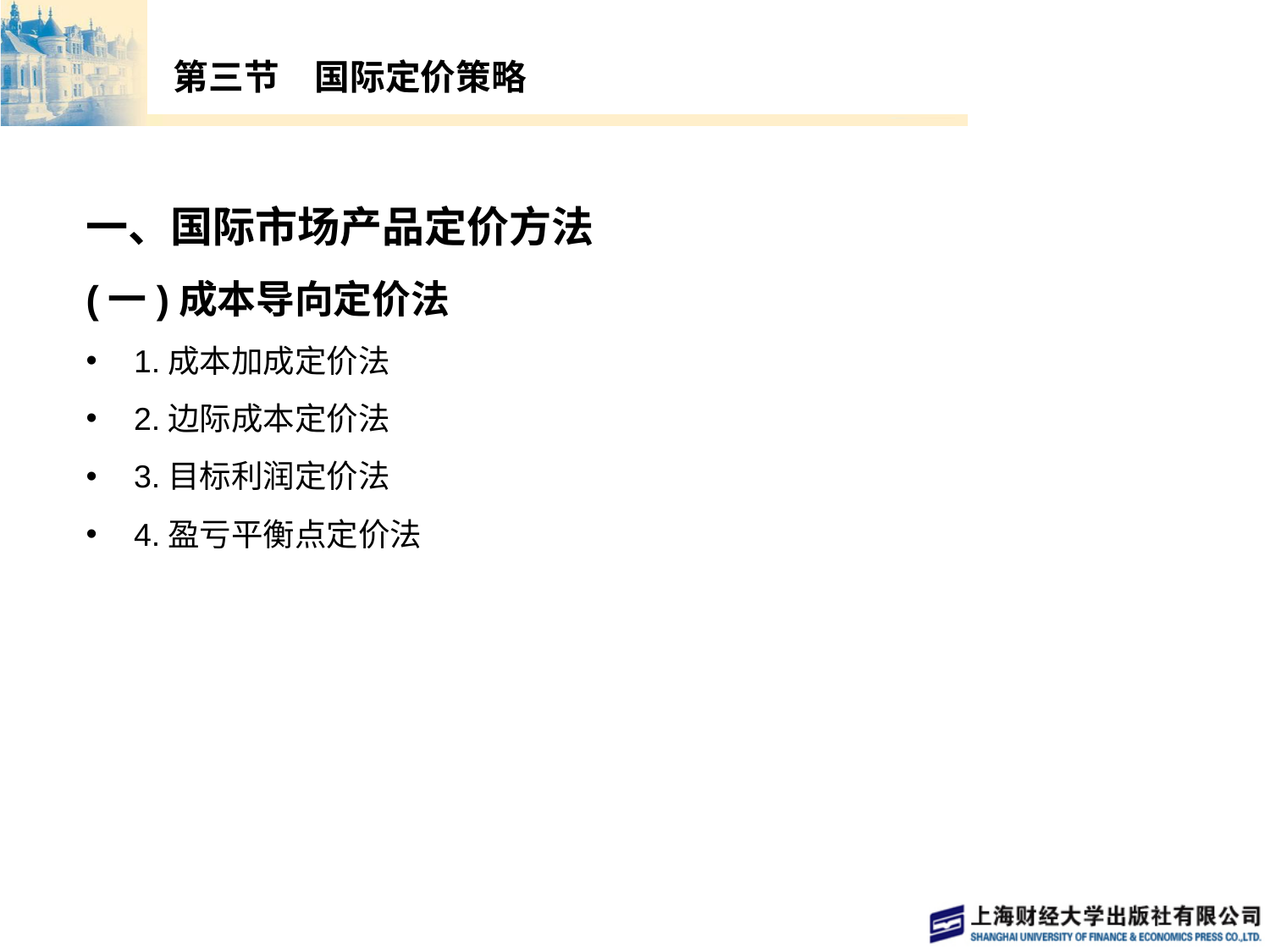

# 第三节　国际定价策略
一、国际市场产品定价方法
(一)成本导向定价法
1.成本加成定价法
2.边际成本定价法
3.目标利润定价法
4.盈亏平衡点定价法